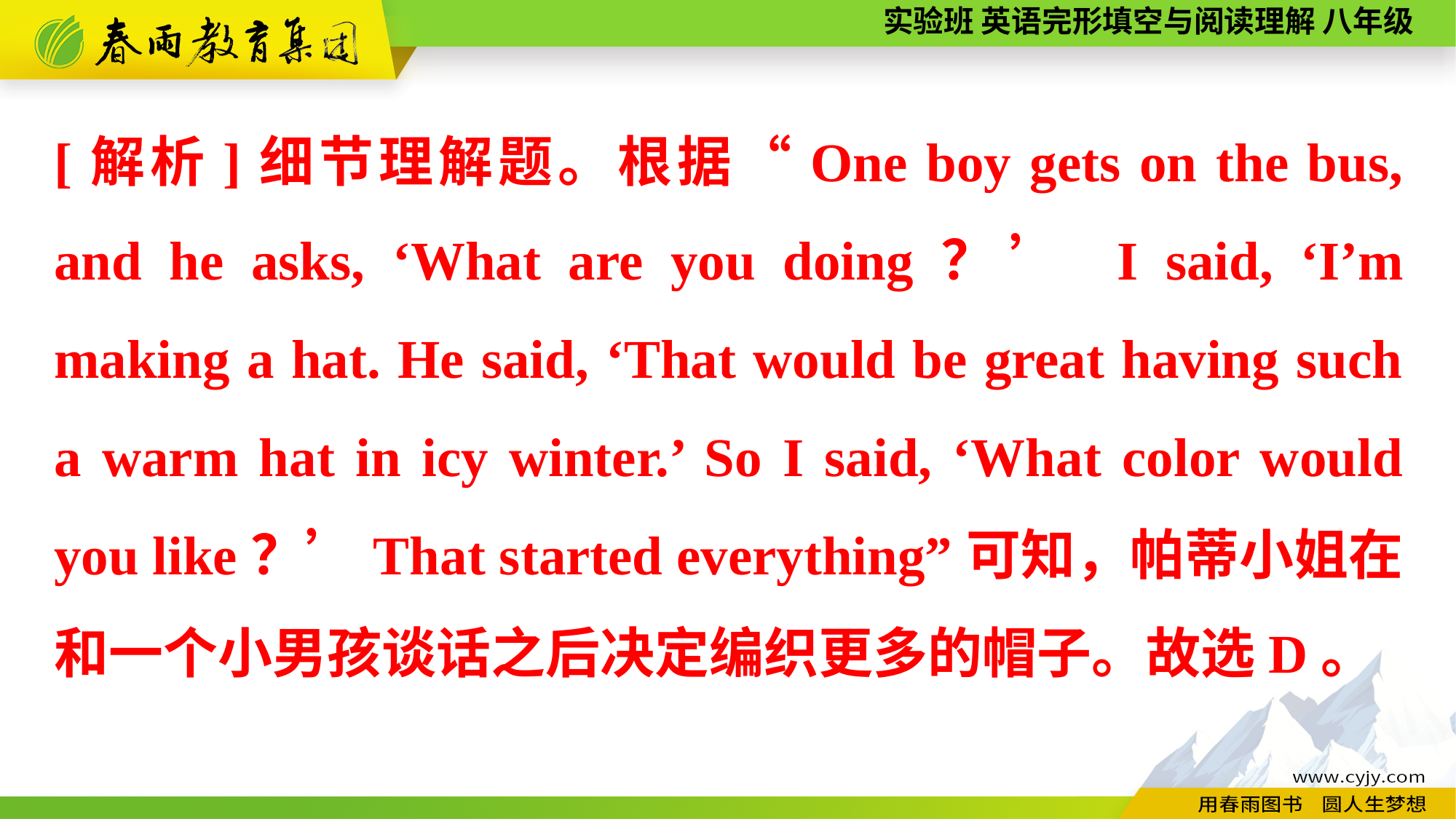

[解析]细节理解题。根据“One boy gets on the bus, and he asks, ‘What are you doing？’ I said, ‘I’m making a hat. He said, ‘That would be great having such a warm hat in icy winter.’ So I said, ‘What color would you like？’That started everything”可知，帕蒂小姐在和一个小男孩谈话之后决定编织更多的帽子。故选D。